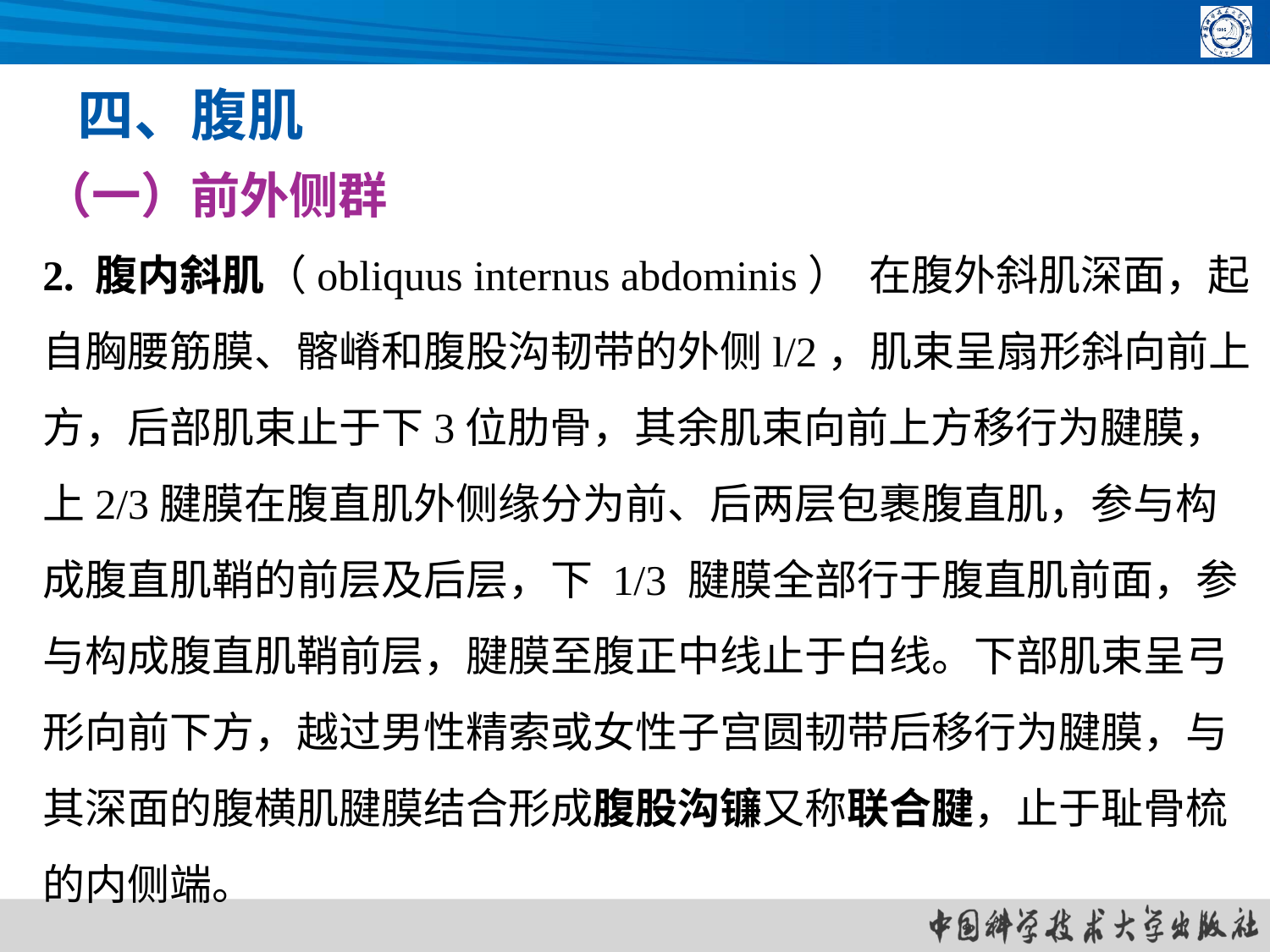

四、腹肌
（一）前外侧群
2. 腹内斜肌（obliquus internus abdominis）  在腹外斜肌深面，起自胸腰筋膜、髂嵴和腹股沟韧带的外侧l/2，肌束呈扇形斜向前上方，后部肌束止于下3位肋骨，其余肌束向前上方移行为腱膜，上2/3腱膜在腹直肌外侧缘分为前、后两层包裹腹直肌，参与构成腹直肌鞘的前层及后层，下 1/3 腱膜全部行于腹直肌前面，参与构成腹直肌鞘前层，腱膜至腹正中线止于白线。下部肌束呈弓形向前下方，越过男性精索或女性子宫圆韧带后移行为腱膜，与其深面的腹横肌腱膜结合形成腹股沟镰又称联合腱，止于耻骨梳的内侧端。